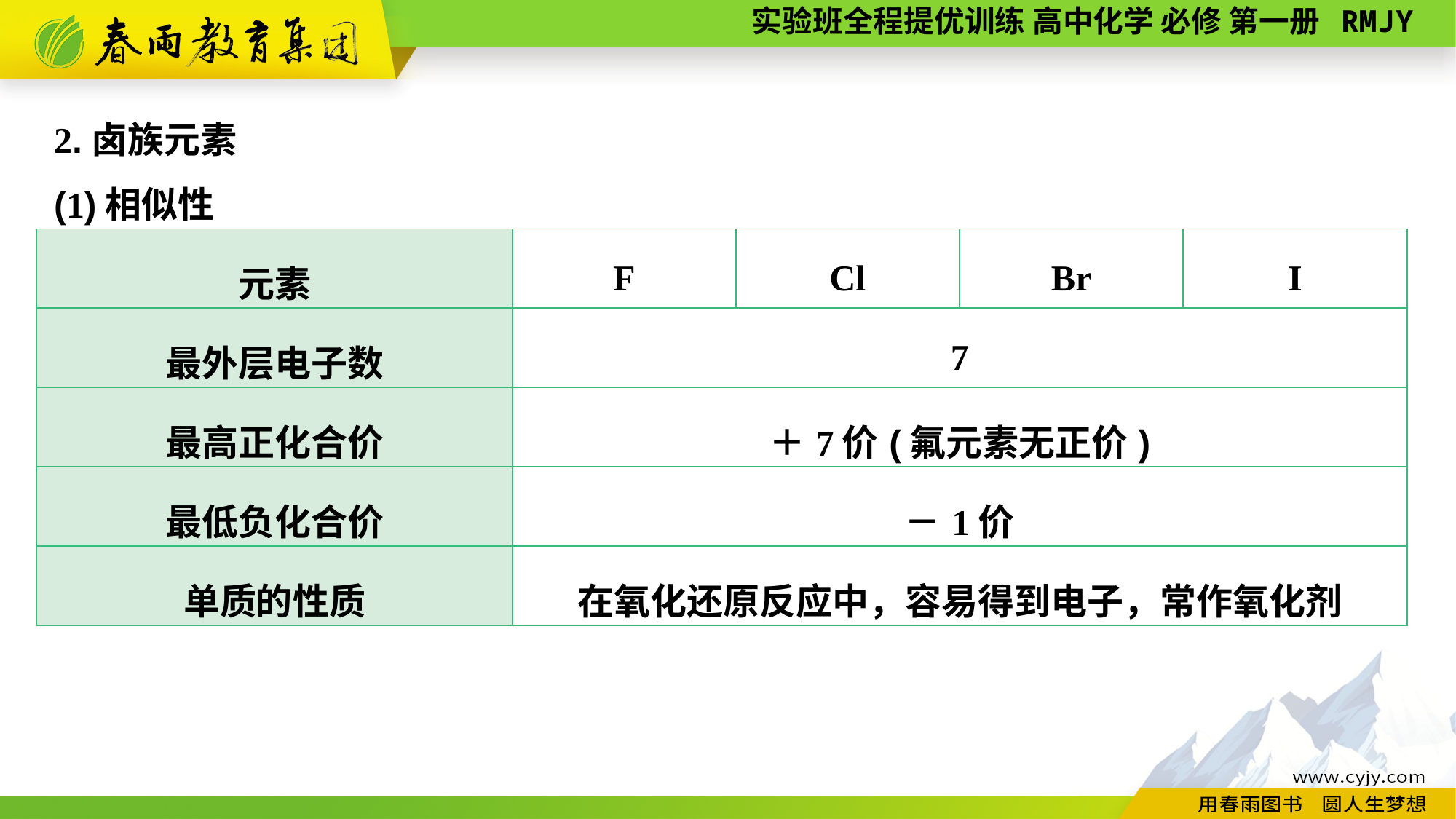

2.卤族元素
(1)相似性
| 元素 | F | Cl | Br | I |
| --- | --- | --- | --- | --- |
| 最外层电子数 | 7 |  |  |  |
| 最高正化合价 | ＋7价(氟元素无正价) |  |  |  |
| 最低负化合价 | －1价 |  |  |  |
| 单质的性质 | 在氧化还原反应中，容易得到电子，常作氧化剂 |  |  |  |